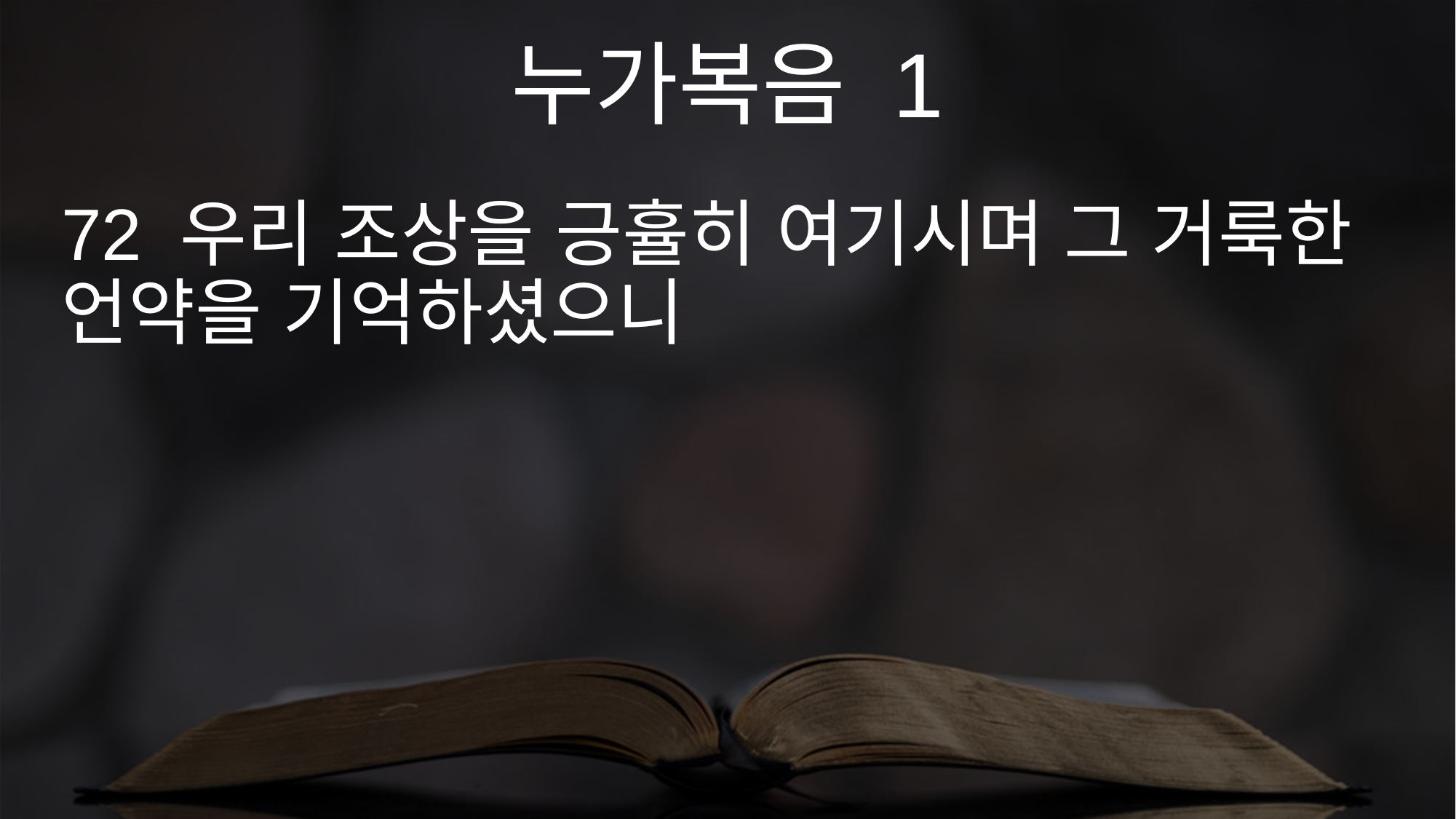

누가복음 1
72 우리 조상을 긍휼히 여기시며 그 거룩한 언약을 기억하셨으니